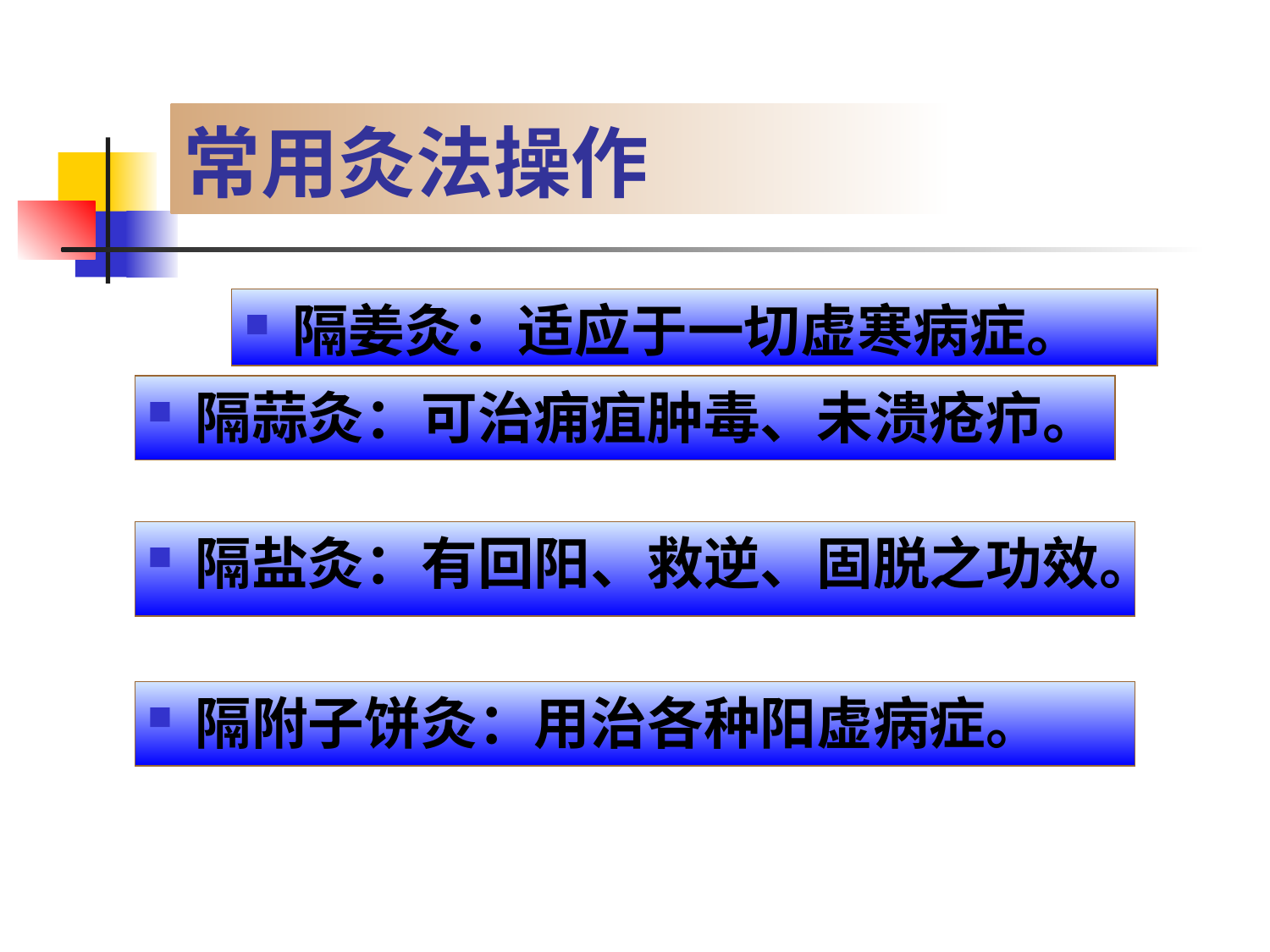

# 常用灸法操作
隔姜灸：适应于一切虚寒病症。
隔蒜灸：可治痈疽肿毒、未溃疮疖。
隔盐灸：有回阳、救逆、固脱之功效。
隔附子饼灸：用治各种阳虚病症。